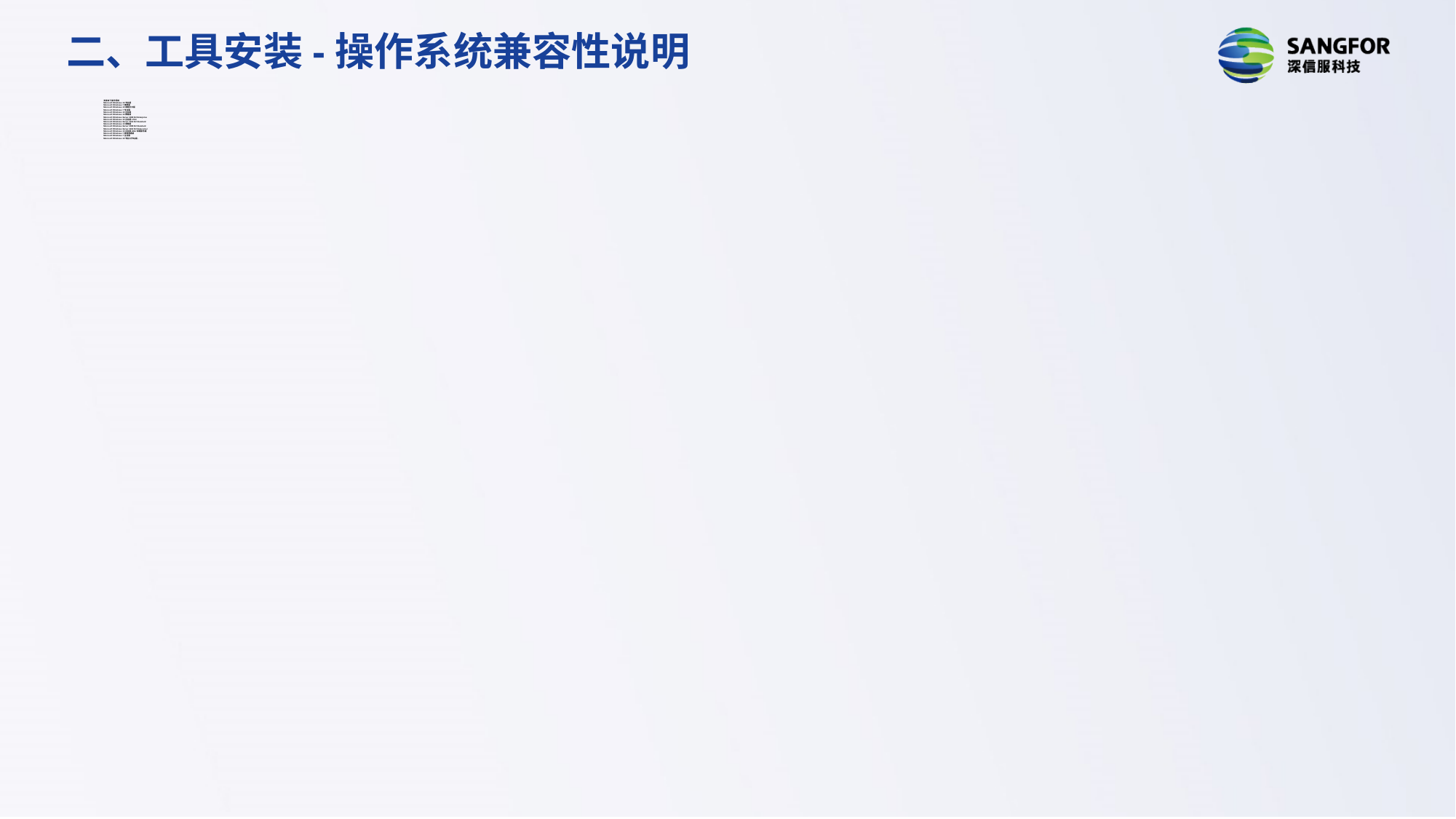

二、工具安装-操作系统兼容性说明
支持如下操作系统
Microsoft Windows 10 专业版
Microsoft Windows 7 旗舰版
Microsoft Windows 10 家庭中文版
Microsoft Windows 7 专业版
Microsoft Windows 10 企业版
Microsoft Windows 10 教育版
Microsoft Windows Server 2008 R2 Enterprise
Microsoft Windows 10 企业版 LTSC
Microsoft Windows Server 2012 R2 Standard
Microsoft Windows 10 家庭版
Microsoft Windows Server 2008 R2 Standard
Microsoft Windows Server 2012 R2 Datacenter
Microsoft Windows 10 企业版 2016 长期服务版
Microsoft Windows 7 家庭普通版
Microsoft Windows 7 企业版
Microsoft Windows 10 专业工作站版。